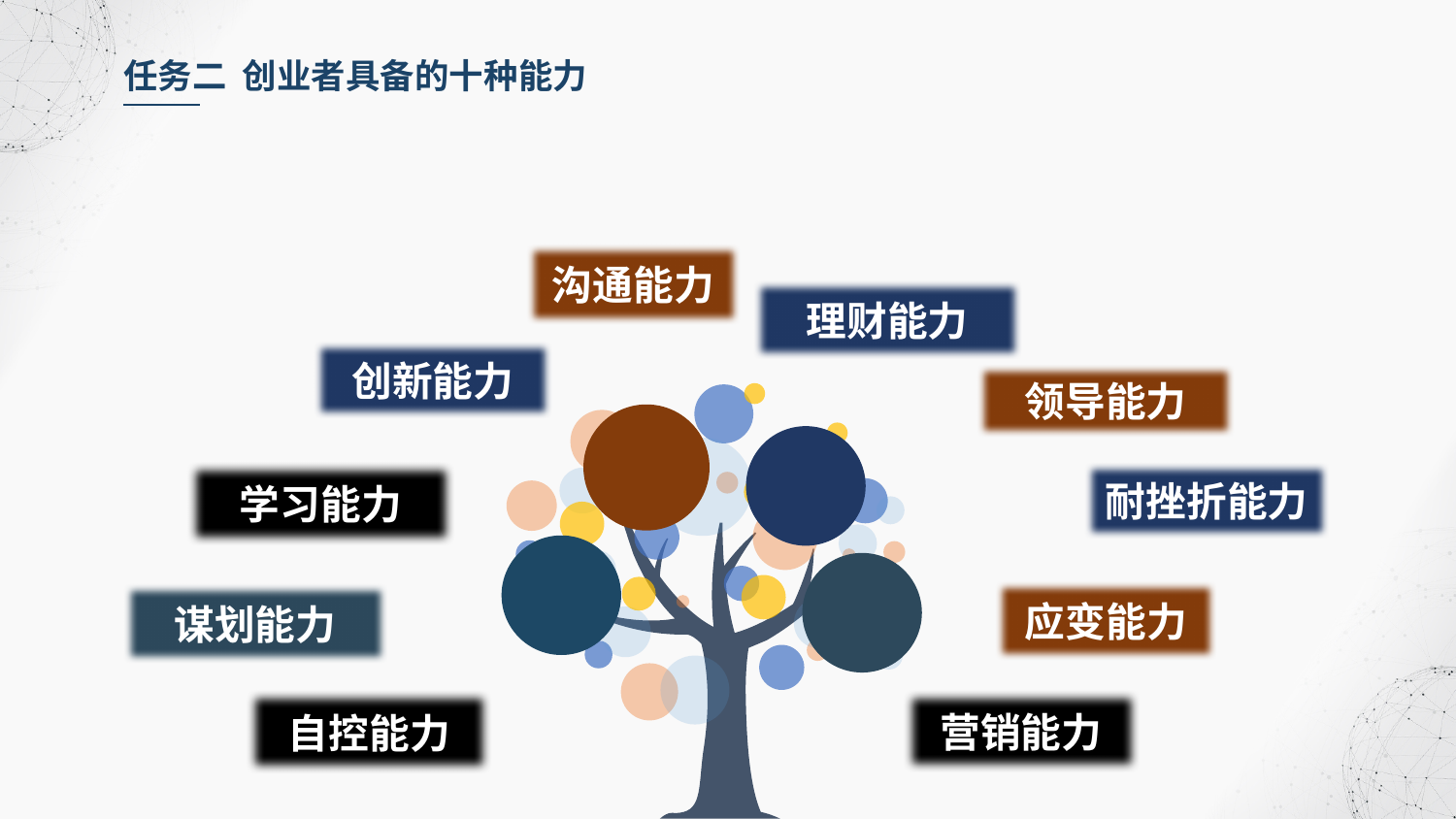

任务二  创业者具备的十种能力
沟通能力
理财能力
创新能力
领导能力

学习能力
耐挫折能力
应变能力
谋划能力
自控能力
营销能力